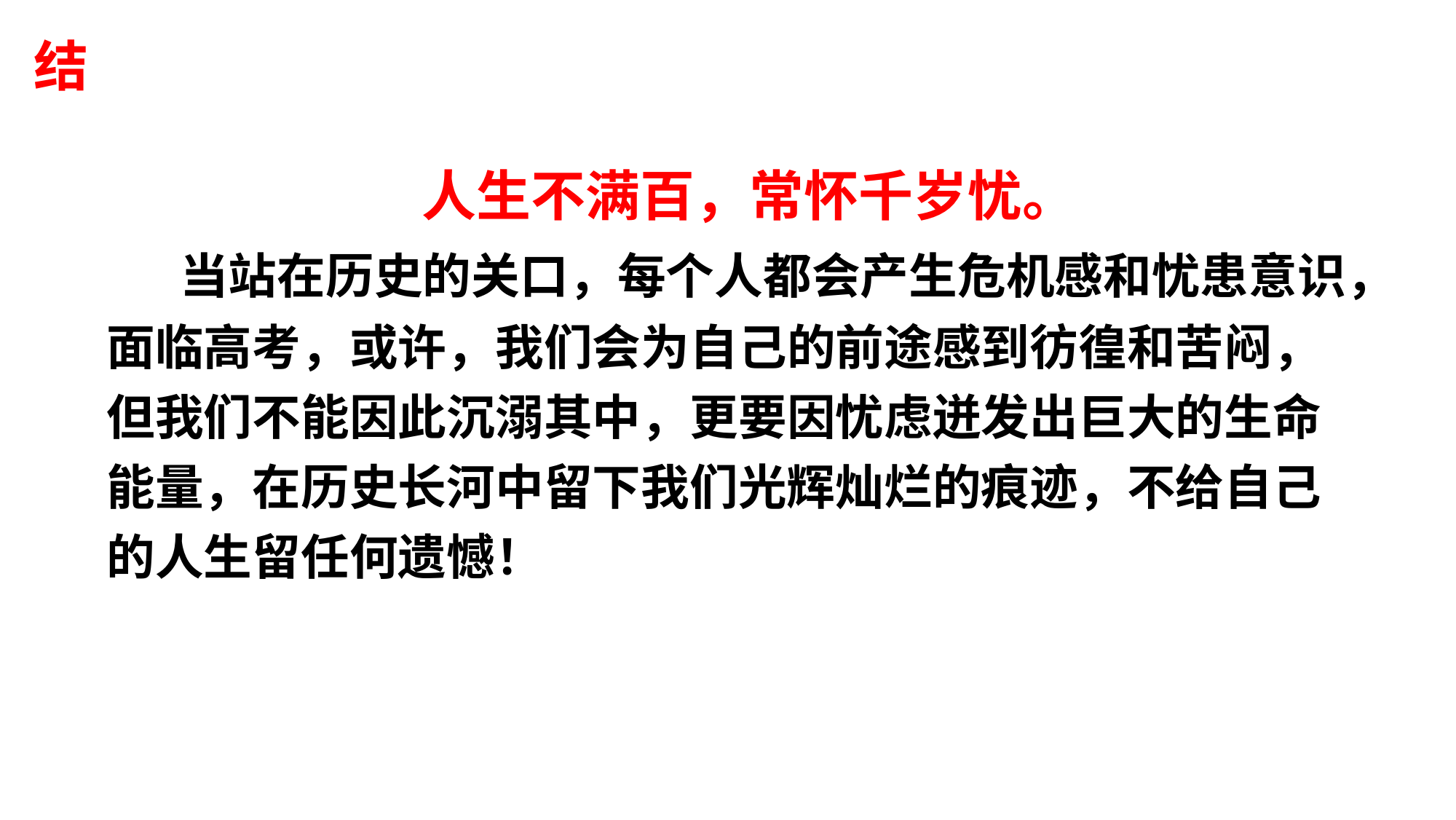

结
                    人生不满百，常怀千岁忧。
    当站在历史的关口，每个人都会产生危机感和忧患意识，面临高考，或许，我们会为自己的前途感到彷徨和苦闷，但我们不能因此沉溺其中，更要因忧虑迸发出巨大的生命能量，在历史长河中留下我们光辉灿烂的痕迹，不给自己的人生留任何遗憾！